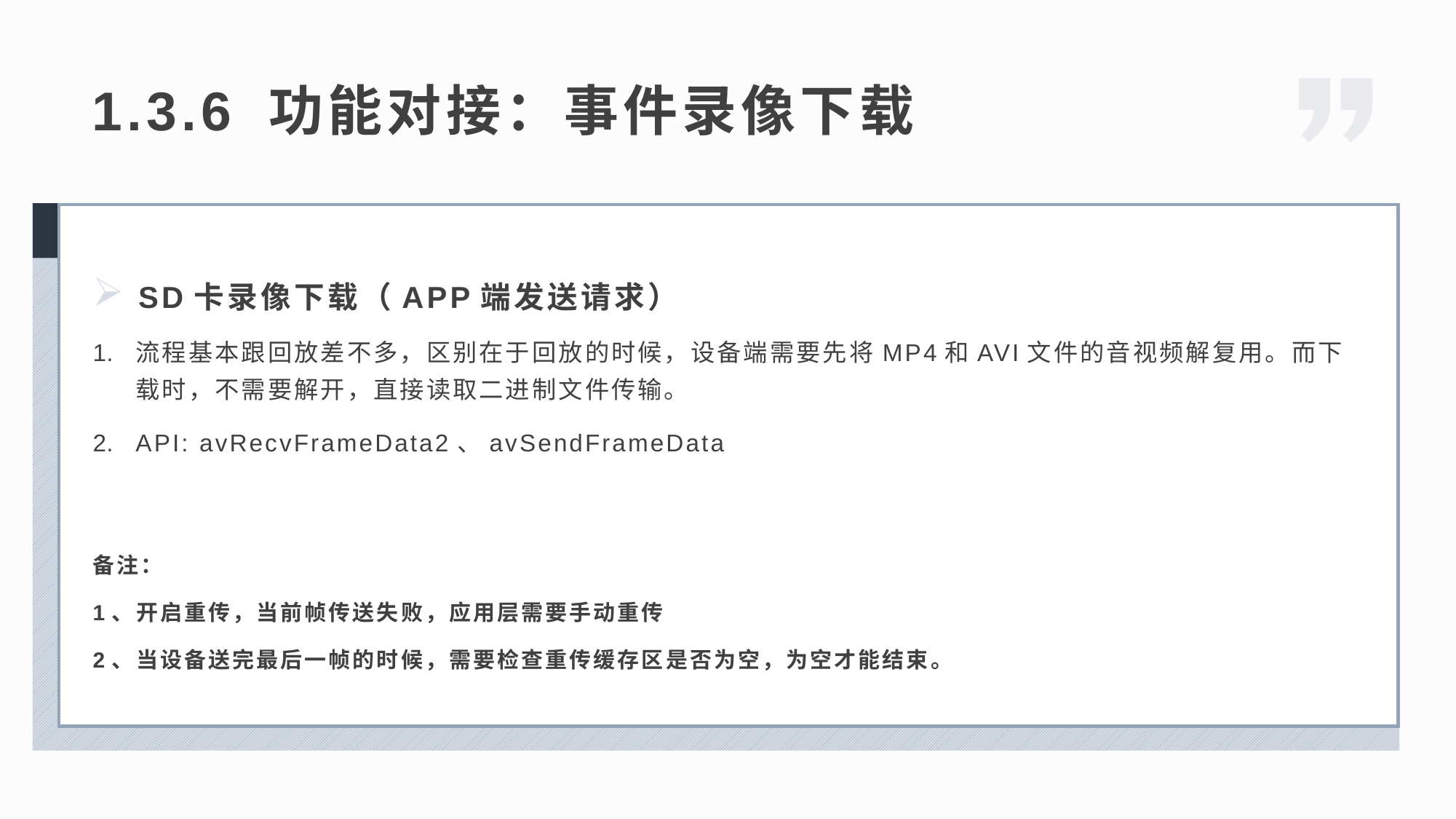

1.3.6 功能对接：事件录像下载

SD卡录像下载（APP端发送请求）
流程基本跟回放差不多，区别在于回放的时候，设备端需要先将MP4和AVI文件的音视频解复用。而下载时，不需要解开，直接读取二进制文件传输。
API: avRecvFrameData2、avSendFrameData
备注：
1、开启重传，当前帧传送失败，应用层需要手动重传
2、当设备送完最后一帧的时候，需要检查重传缓存区是否为空，为空才能结束。